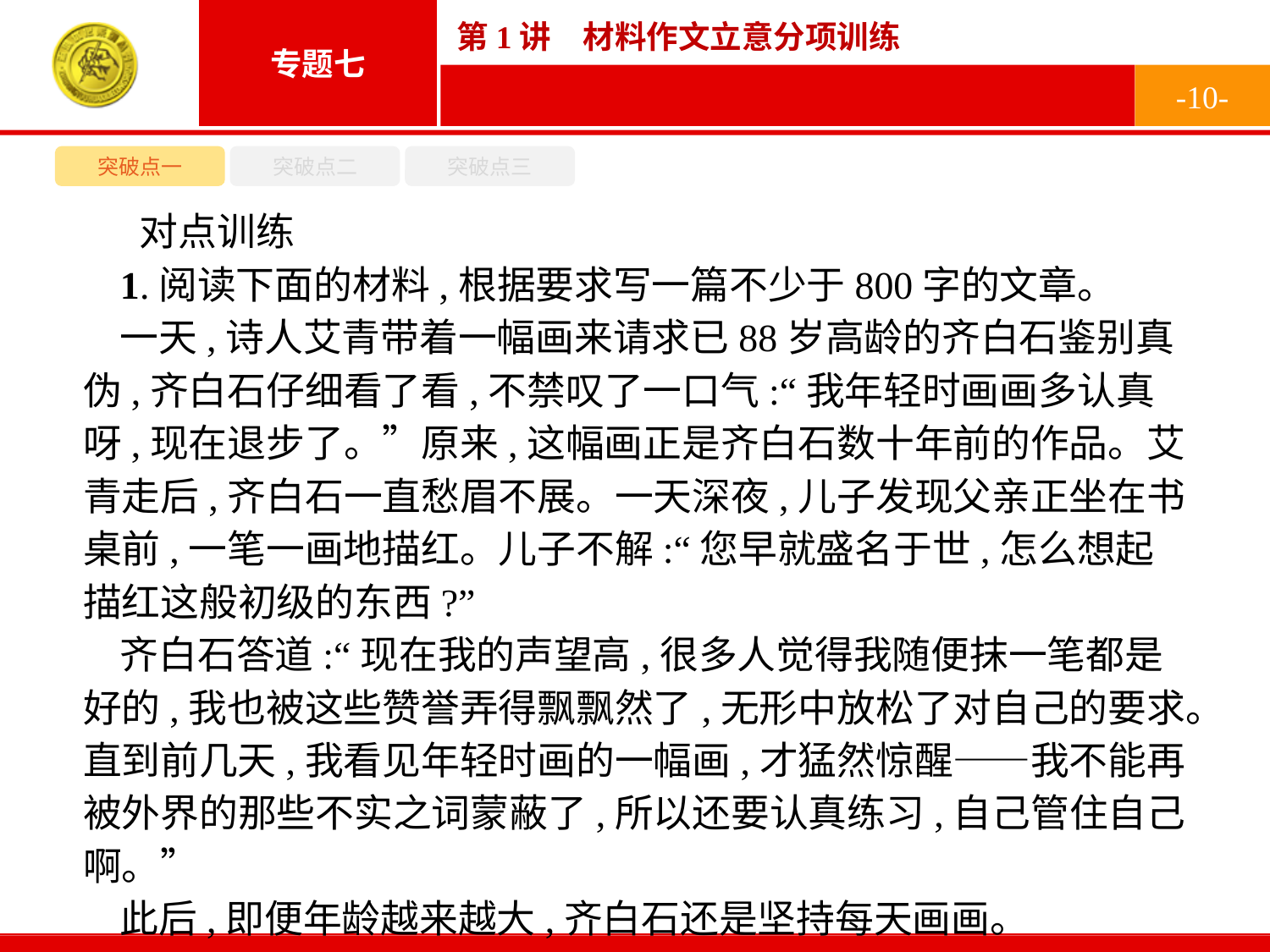

-10-
突破点一
突破点二
突破点三
对点训练
1.阅读下面的材料,根据要求写一篇不少于800字的文章。
一天,诗人艾青带着一幅画来请求已88岁高龄的齐白石鉴别真伪,齐白石仔细看了看,不禁叹了一口气:“我年轻时画画多认真呀,现在退步了。”原来,这幅画正是齐白石数十年前的作品。艾青走后,齐白石一直愁眉不展。一天深夜,儿子发现父亲正坐在书桌前,一笔一画地描红。儿子不解:“您早就盛名于世,怎么想起描红这般初级的东西?”
齐白石答道:“现在我的声望高,很多人觉得我随便抹一笔都是好的,我也被这些赞誉弄得飘飘然了,无形中放松了对自己的要求。直到前几天,我看见年轻时画的一幅画,才猛然惊醒——我不能再被外界的那些不实之词蒙蔽了,所以还要认真练习,自己管住自己啊。”
此后,即便年龄越来越大,齐白石还是坚持每天画画。